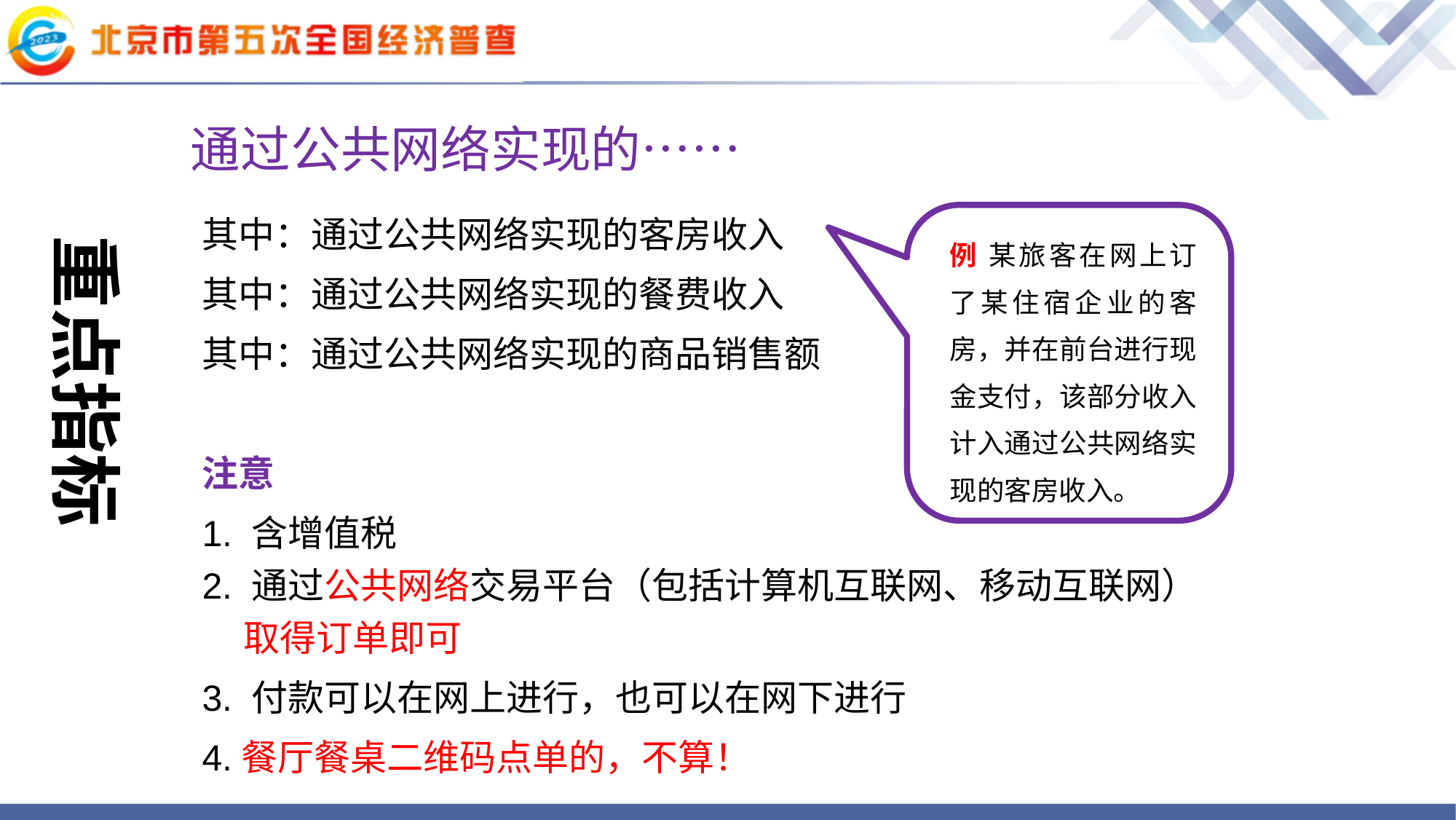

通过公共网络实现的……
其中：通过公共网络实现的客房收入
其中：通过公共网络实现的餐费收入
其中：通过公共网络实现的商品销售额

注意
1. 含增值税
2. 通过公共网络交易平台（包括计算机互联网、移动互联网）
    取得订单即可
3. 付款可以在网上进行，也可以在网下进行
4.餐厅餐桌二维码点单的，不算！

重点指标
例 某旅客在网上订了某住宿企业的客房，并在前台进行现金支付，该部分收入计入通过公共网络实现的客房收入。